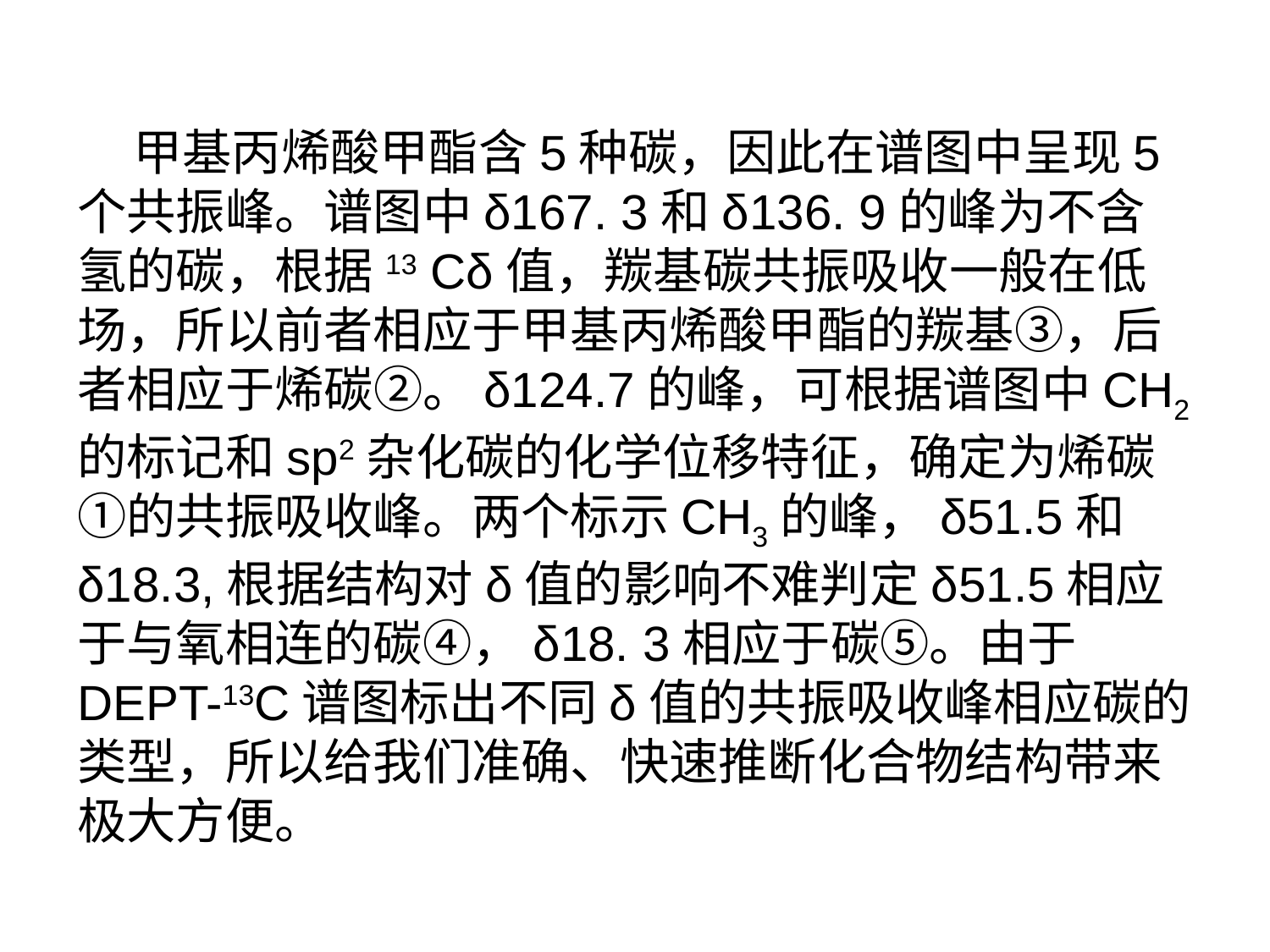

甲基丙烯酸甲酯含5种碳，因此在谱图中呈现5个共振峰。谱图中δ167. 3和δ136. 9的峰为不含氢的碳，根据13 Cδ值，羰基碳共振吸收一般在低场，所以前者相应于甲基丙烯酸甲酯的羰基③，后者相应于烯碳②。δ124.7的峰，可根据谱图中CH2的标记和sp2杂化碳的化学位移特征，确定为烯碳①的共振吸收峰。两个标示CH3的峰，δ51.5和δ18.3,根据结构对δ值的影响不难判定δ51.5相应于与氧相连的碳④，δ18. 3相应于碳⑤。由于DEPT-13C谱图标出不同δ值的共振吸收峰相应碳的类型，所以给我们准确、快速推断化合物结构带来极大方便。